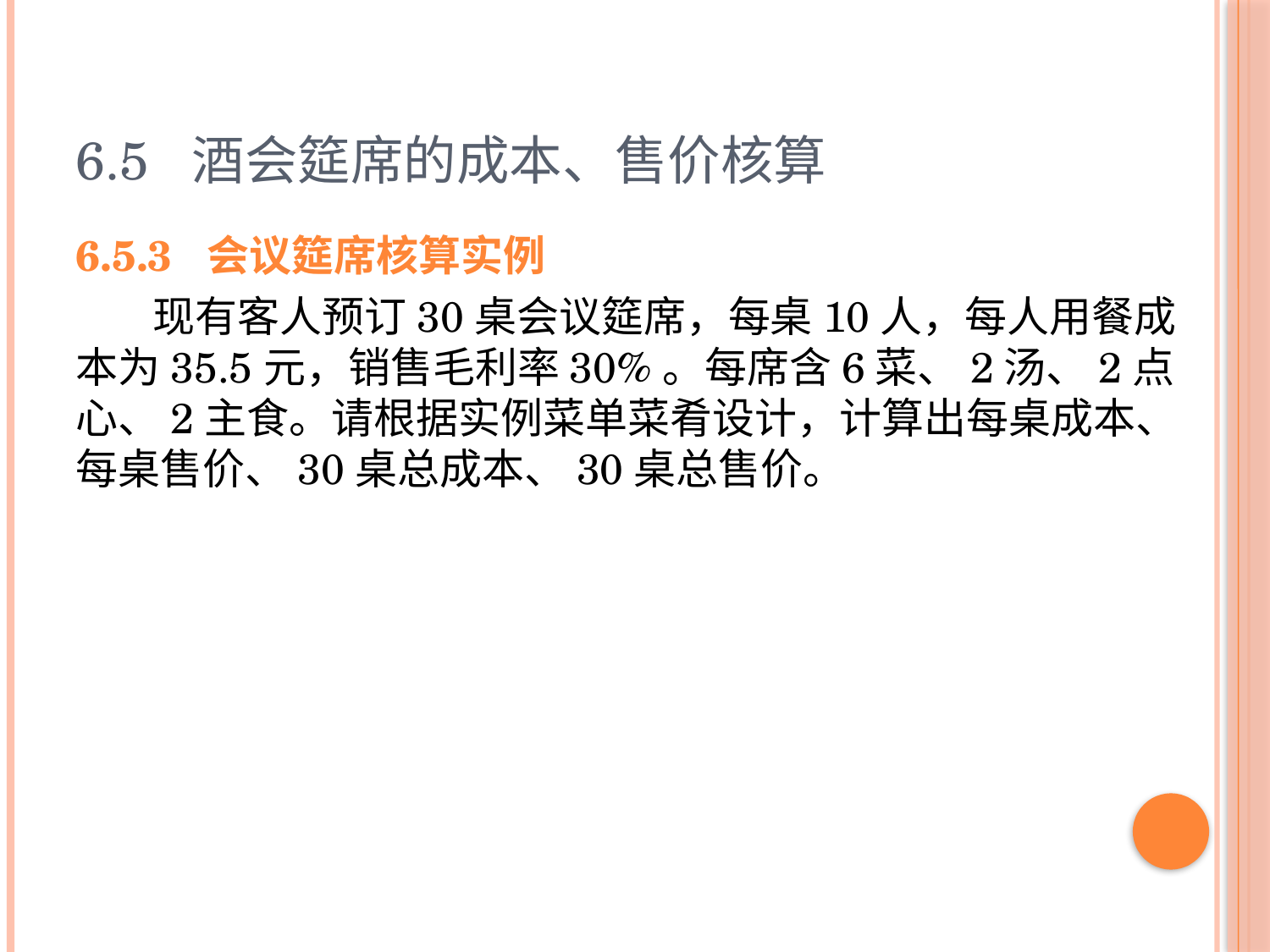

# 6.5  酒会筵席的成本、售价核算
6.5.3  会议筵席核算实例
       现有客人预订30桌会议筵席，每桌10人，每人用餐成本为35.5元，销售毛利率30%。每席含6菜、2汤、2点心、2主食。请根据实例菜单菜肴设计，计算出每桌成本、每桌售价、30桌总成本、30桌总售价。